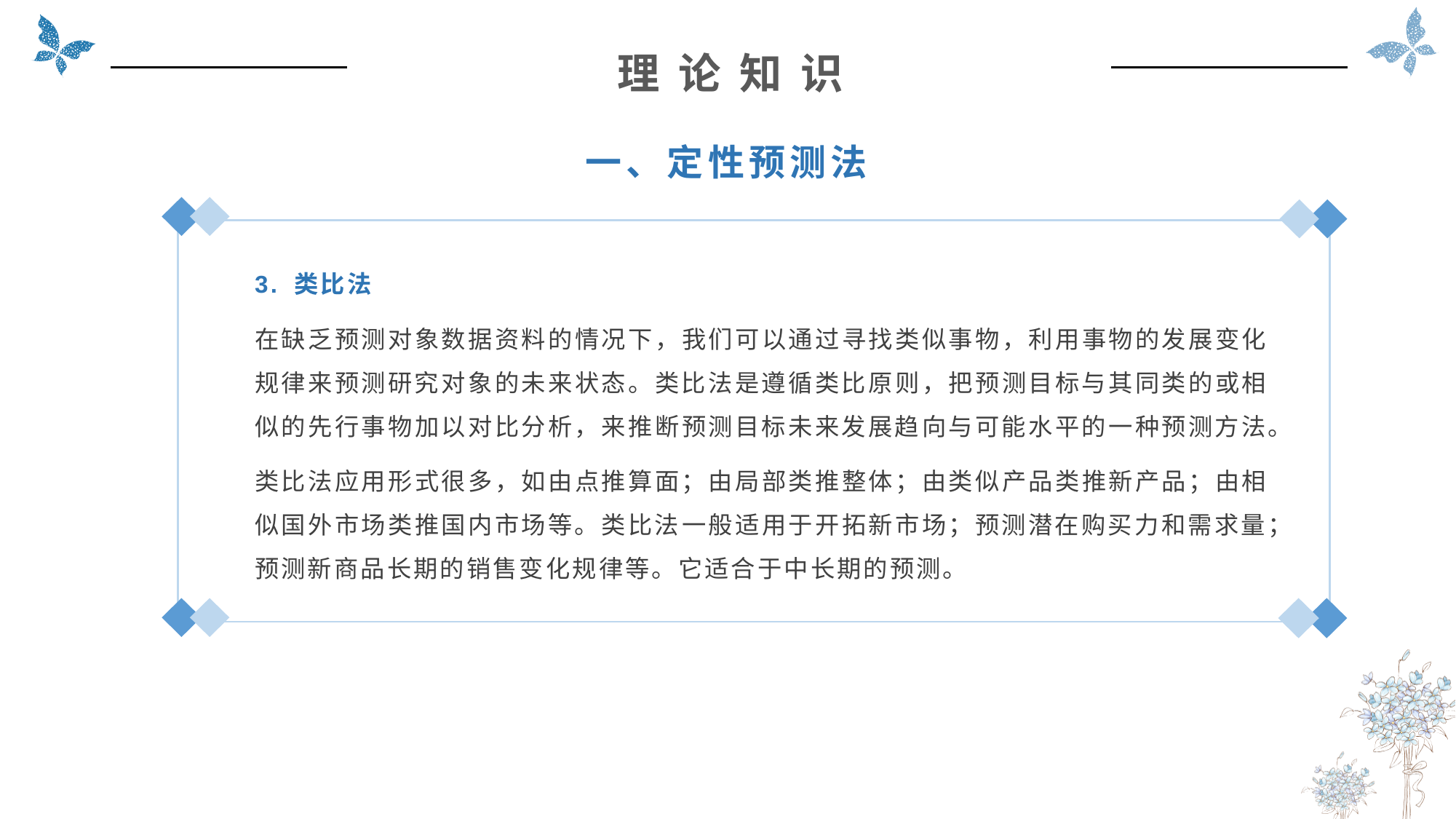

理 论 知 识
一、定性预测法

3. 类比法
在缺乏预测对象数据资料的情况下，我们可以通过寻找类似事物，利用事物的发展变化规律来预测研究对象的未来状态。类比法是遵循类比原则，把预测目标与其同类的或相似的先行事物加以对比分析，来推断预测目标未来发展趋向与可能水平的一种预测方法。
类比法应用形式很多，如由点推算面；由局部类推整体；由类似产品类推新产品；由相似国外市场类推国内市场等。类比法一般适用于开拓新市场；预测潜在购买力和需求量；预测新商品长期的销售变化规律等。它适合于中长期的预测。